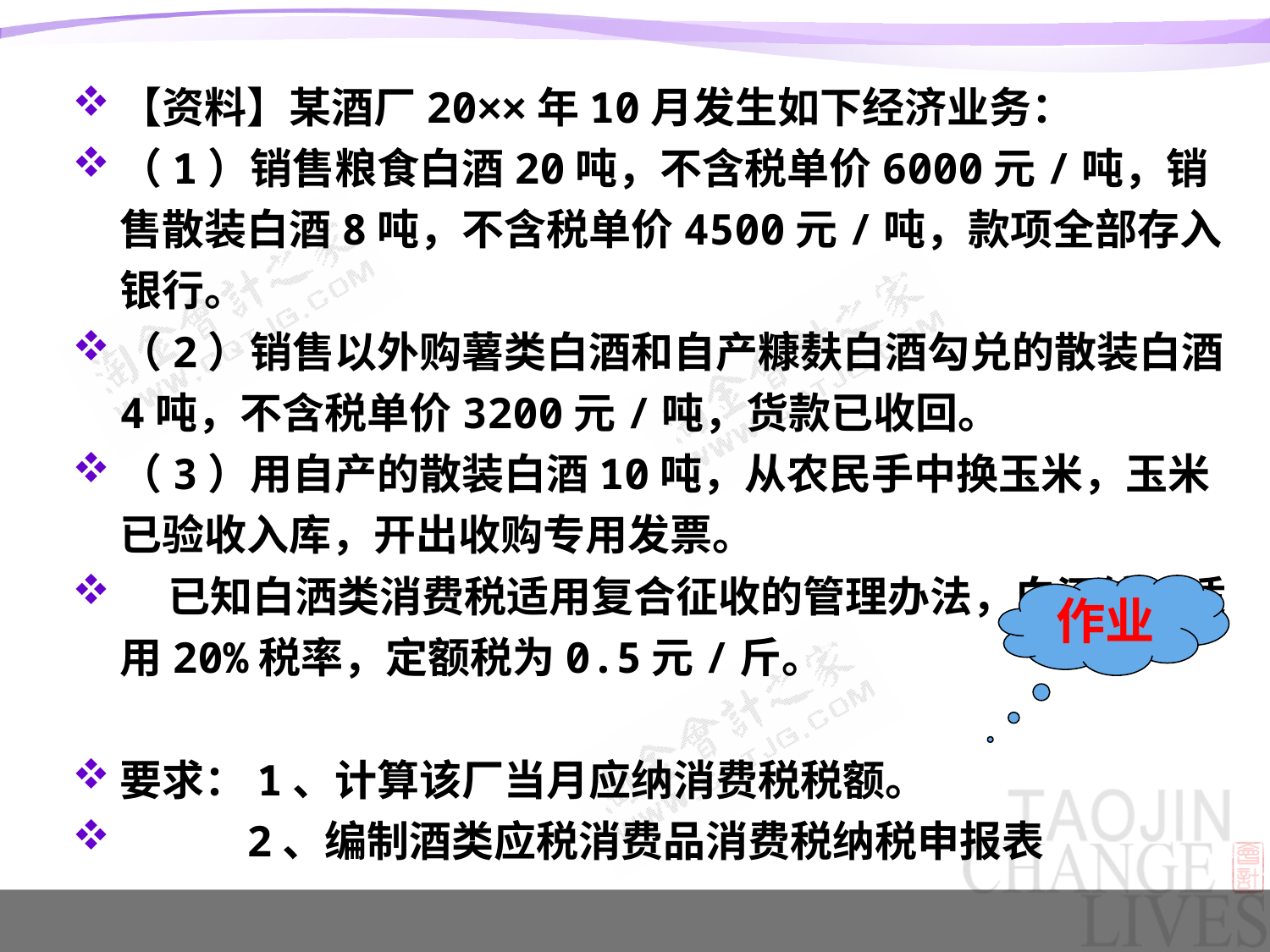

#
【资料】某酒厂20××年10月发生如下经济业务：
（1）销售粮食白酒20吨，不含税单价6000元/吨，销售散装白酒8吨，不含税单价4500元/吨，款项全部存入银行。
（2）销售以外购薯类白酒和自产糠麸白酒勾兑的散装白酒4吨，不含税单价3200元/吨，货款已收回。
（3）用自产的散装白酒10吨，从农民手中换玉米，玉米已验收入库，开出收购专用发票。
    已知白洒类消费税适用复合征收的管理办法，白酒统一适用20%税率，定额税为0.5元/斤。

要求：1、计算该厂当月应纳消费税税额。
     2、编制酒类应税消费品消费税纳税申报表
作业